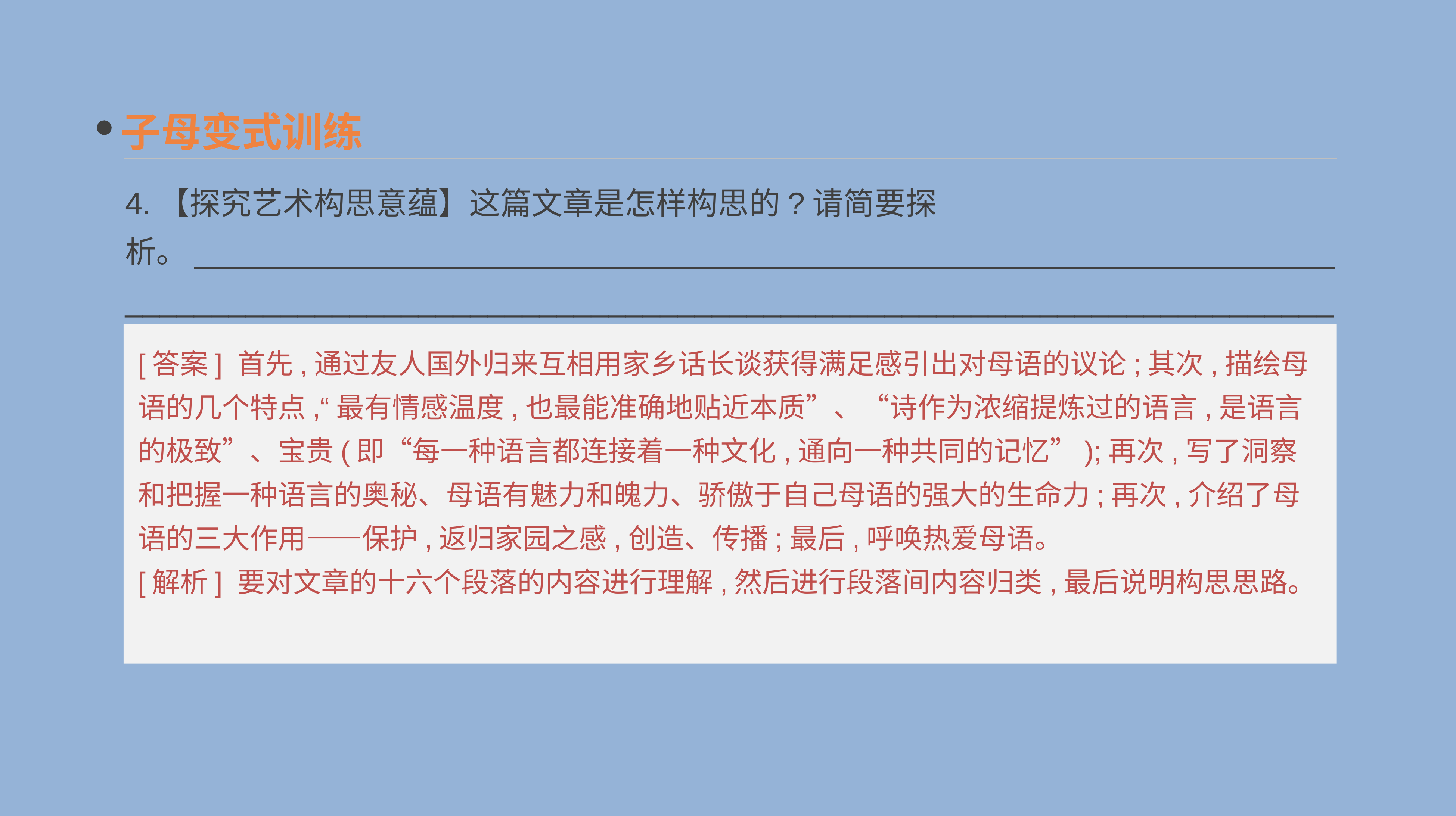

子母变式训练

4.【探究艺术构思意蕴】这篇文章是怎样构思的?请简要探析。______________________________________________________________________________________________________________________________________________________________________________

[答案] 首先,通过友人国外归来互相用家乡话长谈获得满足感引出对母语的议论;其次,描绘母语的几个特点,“最有情感温度,也最能准确地贴近本质”、“诗作为浓缩提炼过的语言,是语言的极致”、宝贵(即“每一种语言都连接着一种文化,通向一种共同的记忆”);再次,写了洞察和把握一种语言的奥秘、母语有魅力和魄力、骄傲于自己母语的强大的生命力;再次,介绍了母语的三大作用——保护,返归家园之感,创造、传播;最后,呼唤热爱母语。
[解析] 要对文章的十六个段落的内容进行理解,然后进行段落间内容归类,最后说明构思思路。